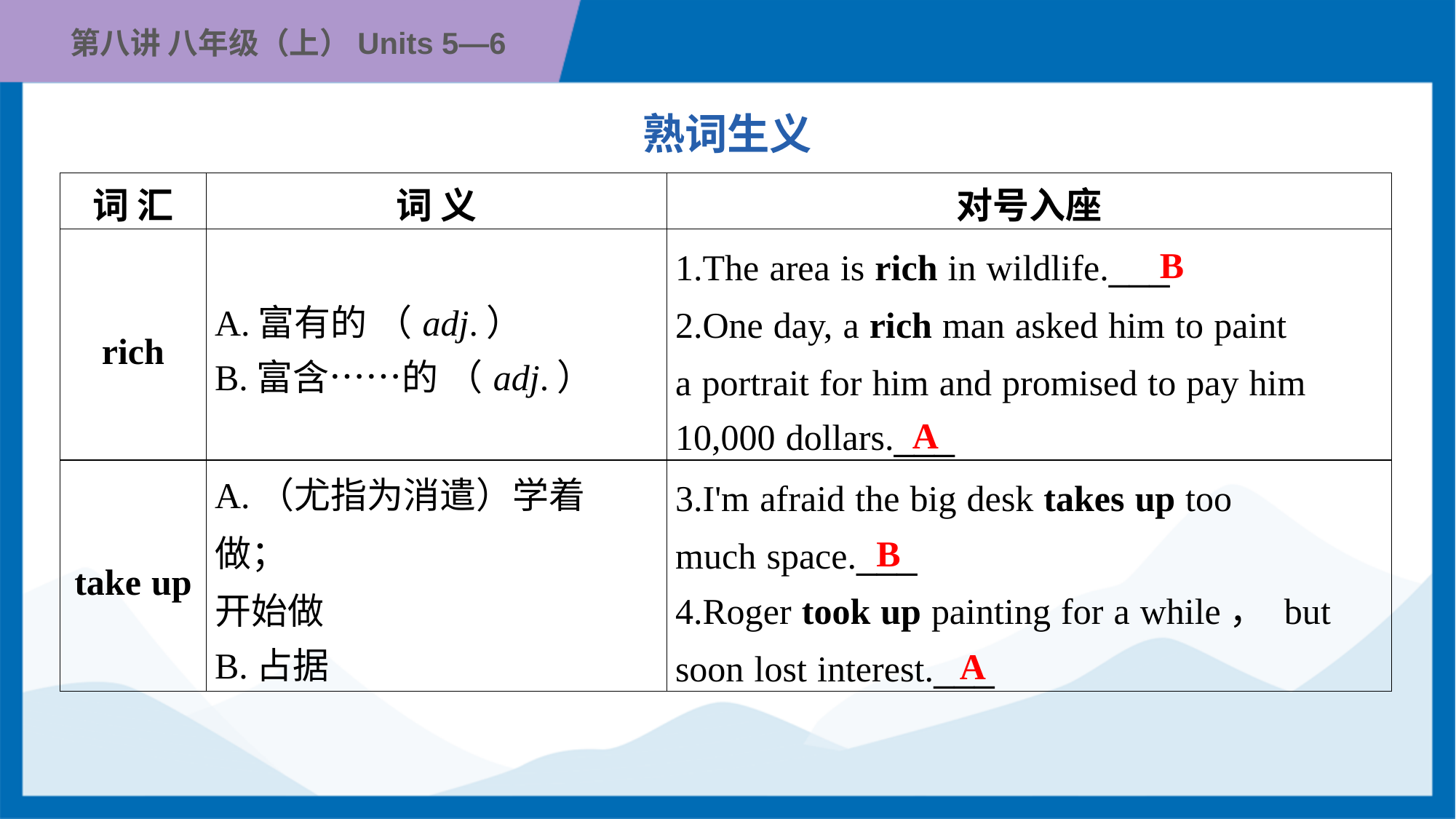

熟词生义
| 词 汇 | 词 义 | 对号入座 |
| --- | --- | --- |
| rich | A.富有的 （adj.） B.富含……的 （adj.） | 1.The area is rich in wildlife.\_\_\_ 2.One day, a rich man asked him to paint a portrait for him and promised to pay him 10,000 dollars.\_\_\_ |
| take up | A.（尤指为消遣）学着做； 开始做 B.占据 | 3.I'm afraid the big desk takes up too much space.\_\_\_ 4.Roger took up painting for a while， but soon lost interest.\_\_\_ |
B
A
B
A